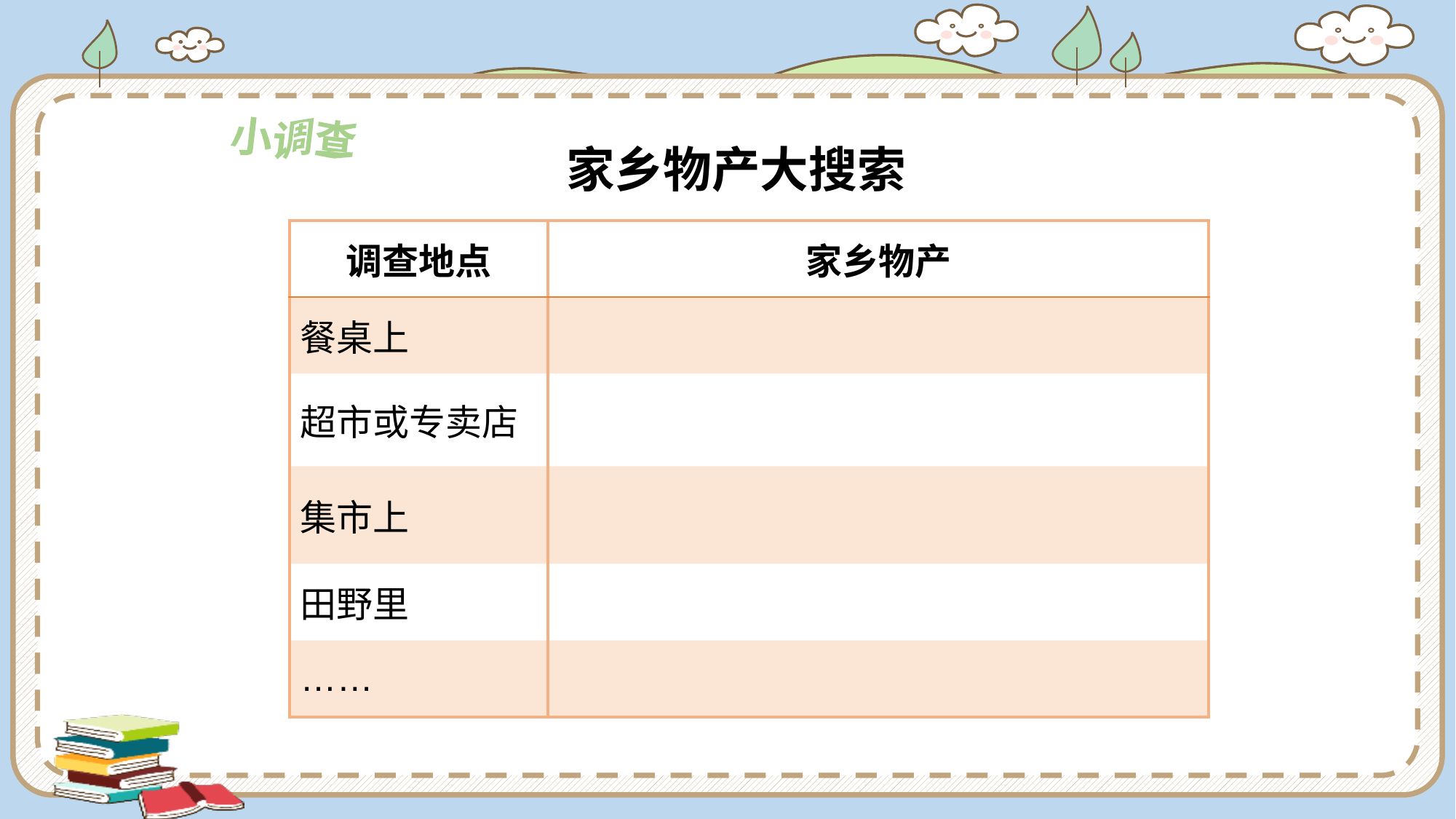

小调查
家乡物产大搜索
| 调查地点 | 家乡物产 |
| --- | --- |
| 餐桌上 |  |
| 超市或专卖店 |  |
| 集市上 |  |
| 田野里 |  |
| …… |  |